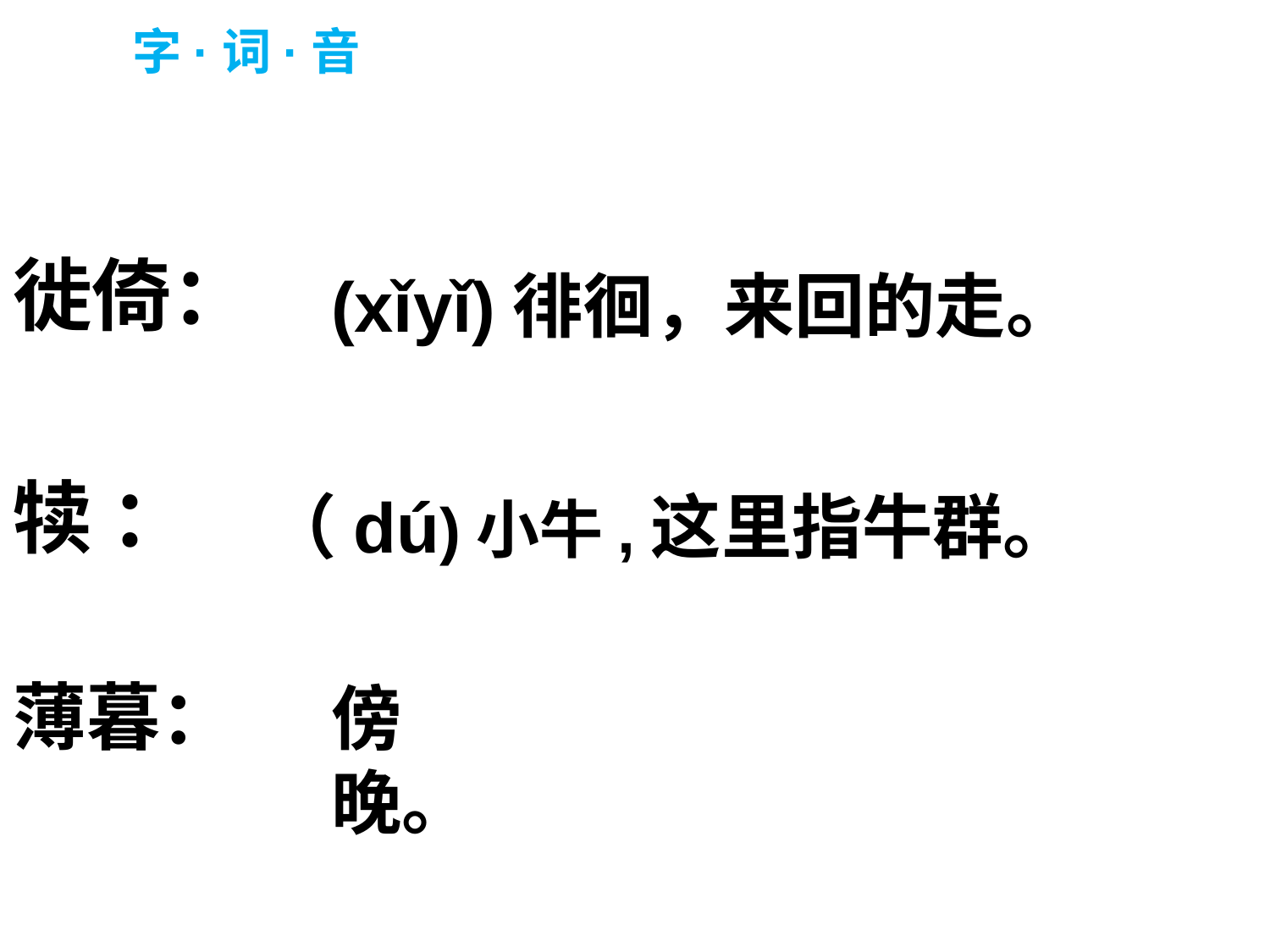

字·词·音

徙倚：

犊 ：
(xǐyǐ)徘徊，来回的走。
（dú)小牛,这里指牛群。

薄暮：
傍晚。